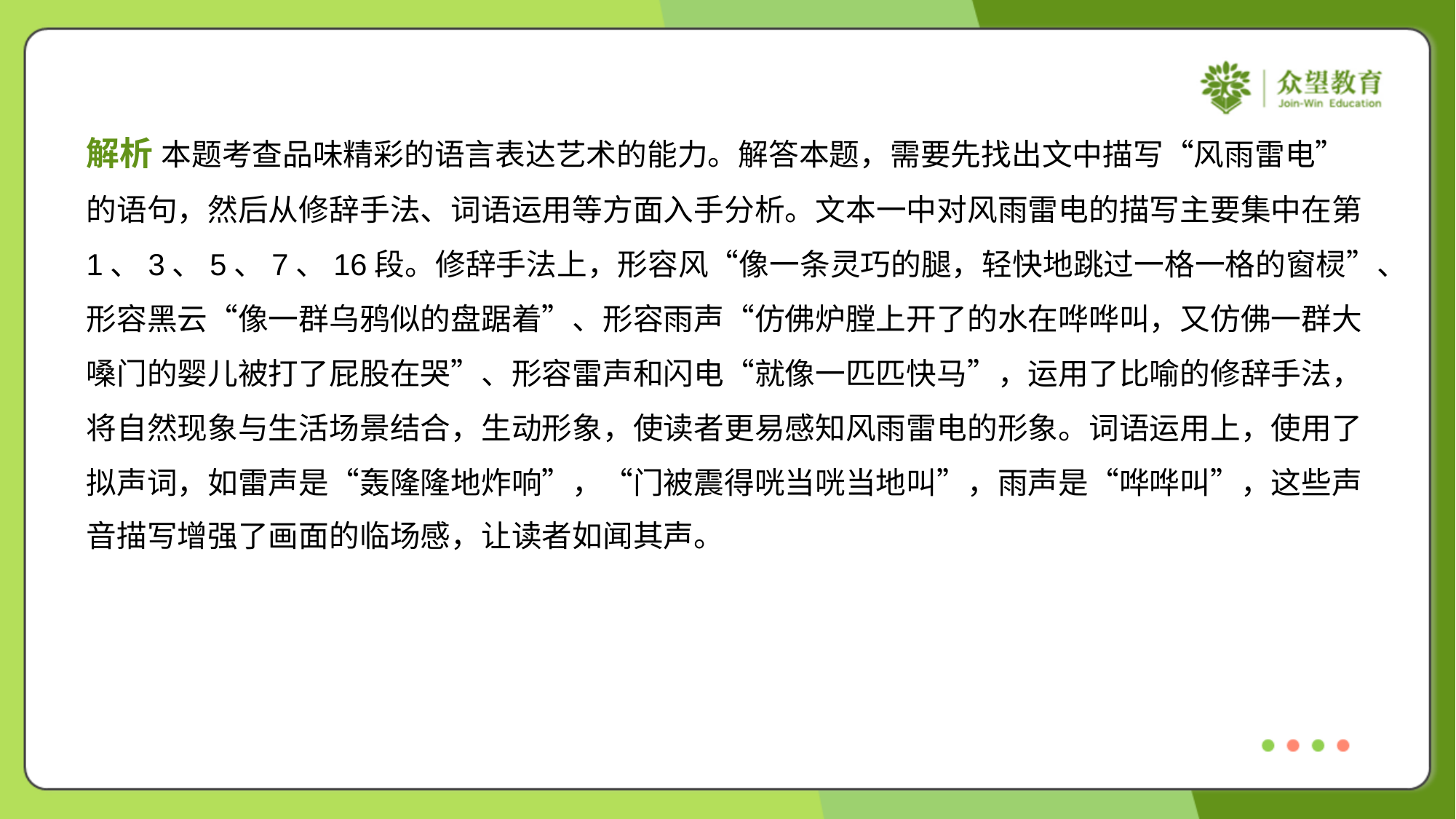

解析 本题考查品味精彩的语言表达艺术的能力。解答本题，需要先找出文中描写“风雨雷电”
的语句，然后从修辞手法、词语运用等方面入手分析。文本一中对风雨雷电的描写主要集中在第
1、3、5、7、16段。修辞手法上，形容风“像一条灵巧的腿，轻快地跳过一格一格的窗棂”、
形容黑云“像一群乌鸦似的盘踞着”、形容雨声“仿佛炉膛上开了的水在哗哗叫，又仿佛一群大
嗓门的婴儿被打了屁股在哭”、形容雷声和闪电“就像一匹匹快马”，运用了比喻的修辞手法，
将自然现象与生活场景结合，生动形象，使读者更易感知风雨雷电的形象。词语运用上，使用了
拟声词，如雷声是“轰隆隆地炸响”，“门被震得咣当咣当地叫”，雨声是“哗哗叫”，这些声
音描写增强了画面的临场感，让读者如闻其声。